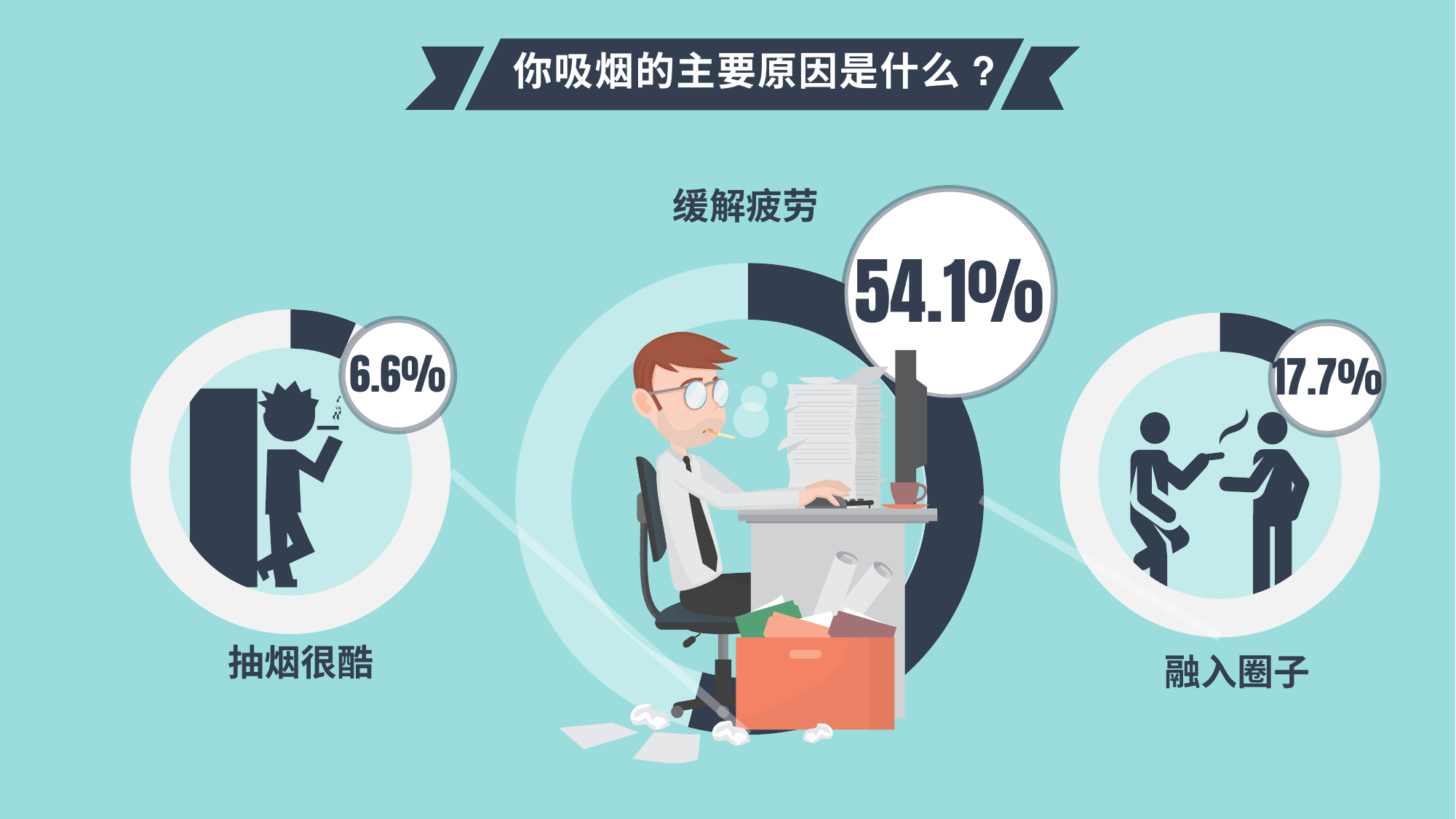

你吸烟的主要原因是什么?
缓解疲劳
54.1%

6.6%

抽烟很酷

17.7%

融入圈子